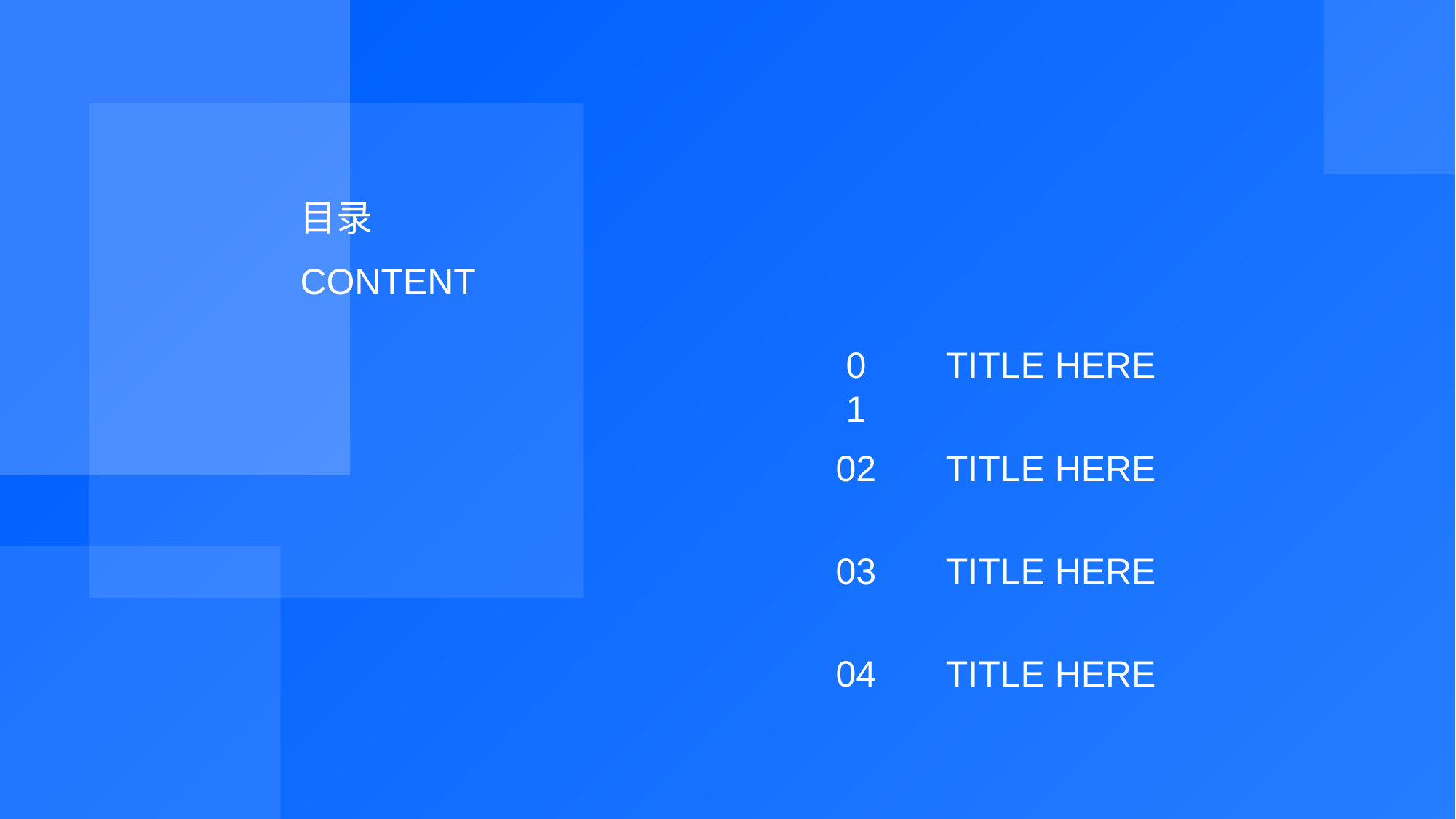

目录
CONTENT
01
TITLE HERE
02
TITLE HERE
03
TITLE HERE
04
TITLE HERE